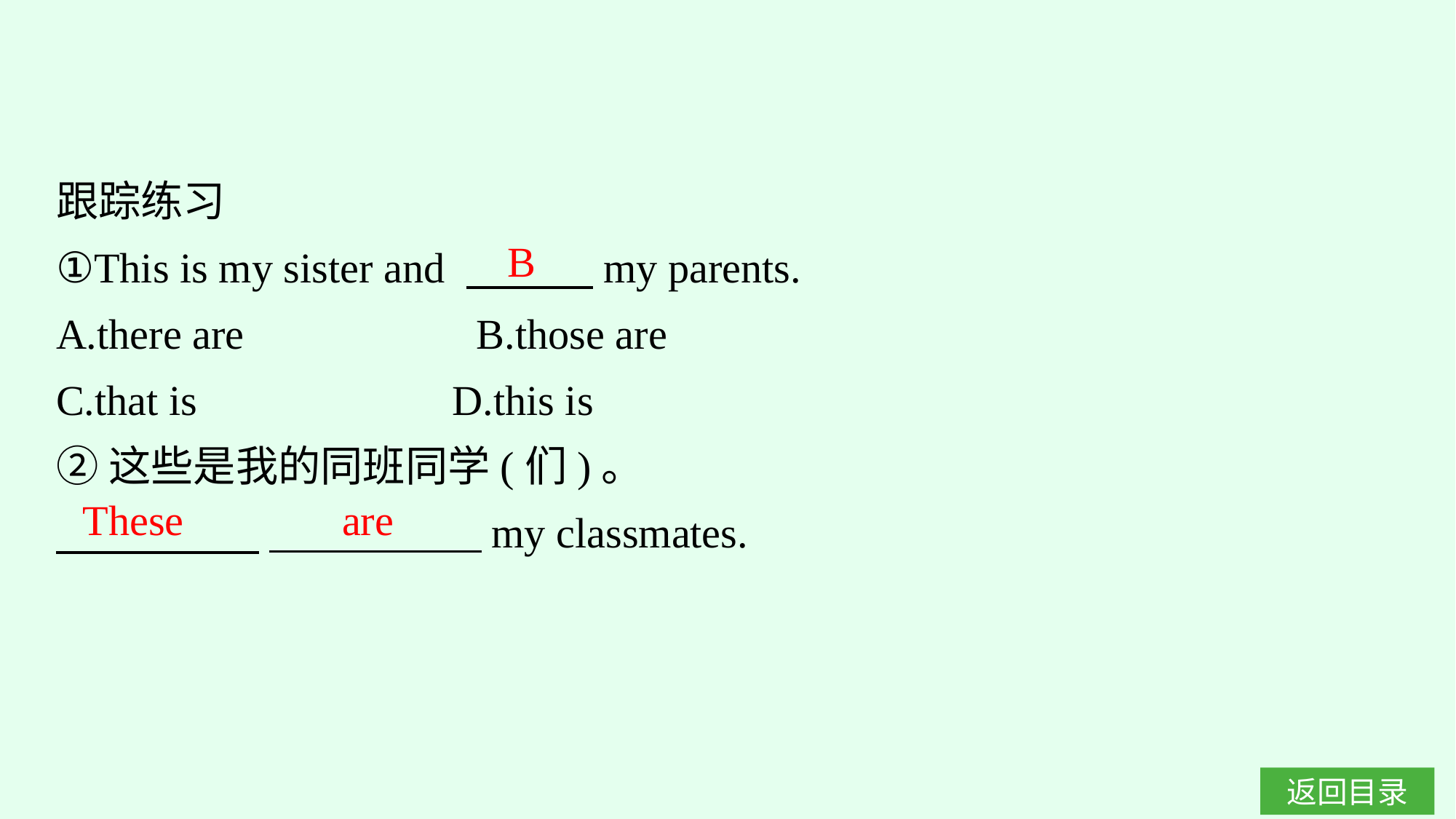

跟踪练习
①This is my sister and 　　　my parents.
A.there are　　　　　B.those are
C.that is			  D.this is
②这些是我的同班同学(们)。
　　        　 　　　　　my classmates.
B
These               are